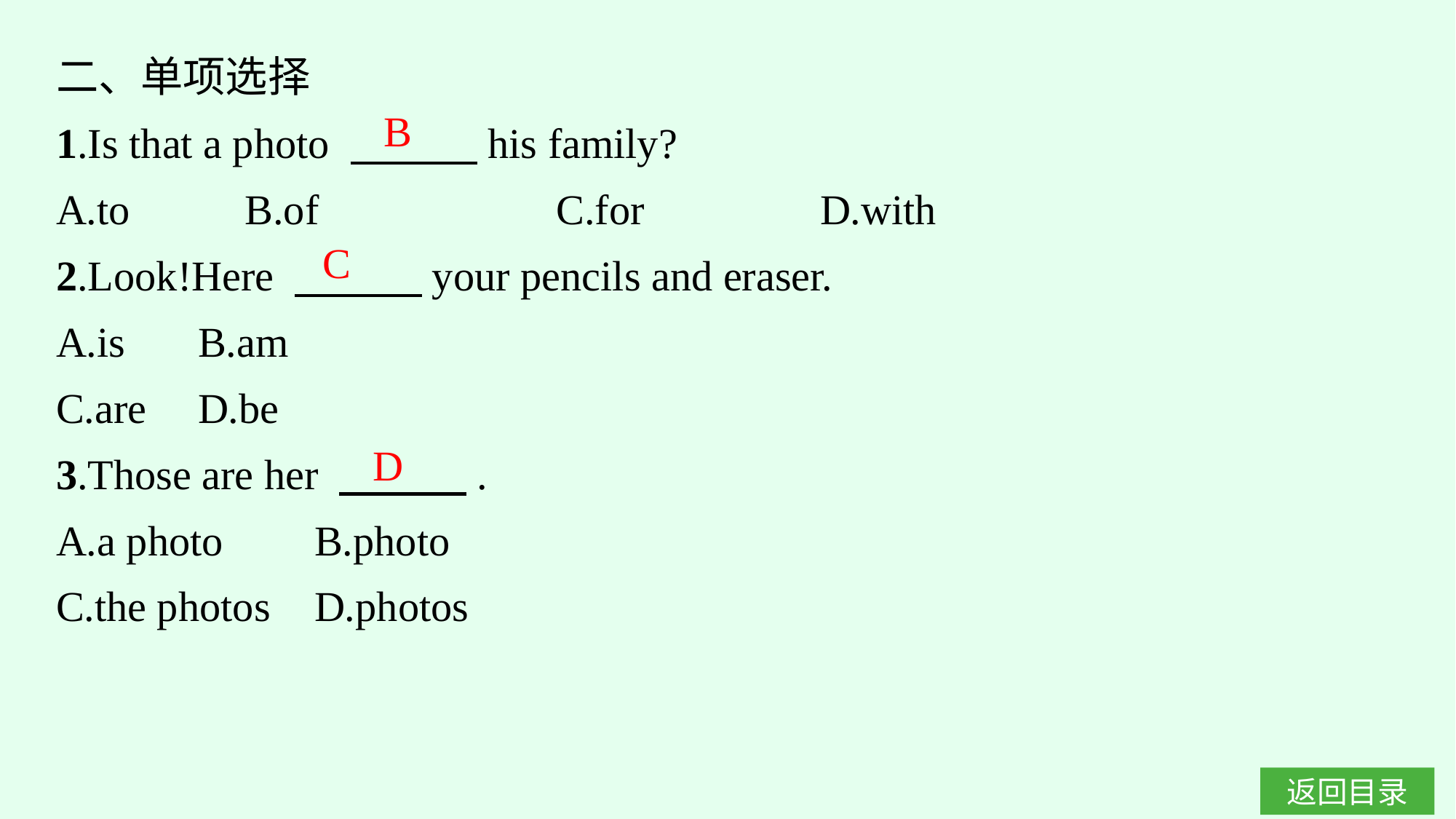

二、单项选择
1.Is that a photo 　　　his family?
A.to　　 B.of		C.for		D.with
2.Look!Here 　　　your pencils and eraser.
A.is	B.am
C.are	D.be
3.Those are her 　　　.
A.a photo	B.photo
C.the photos	D.photos
B
C
D